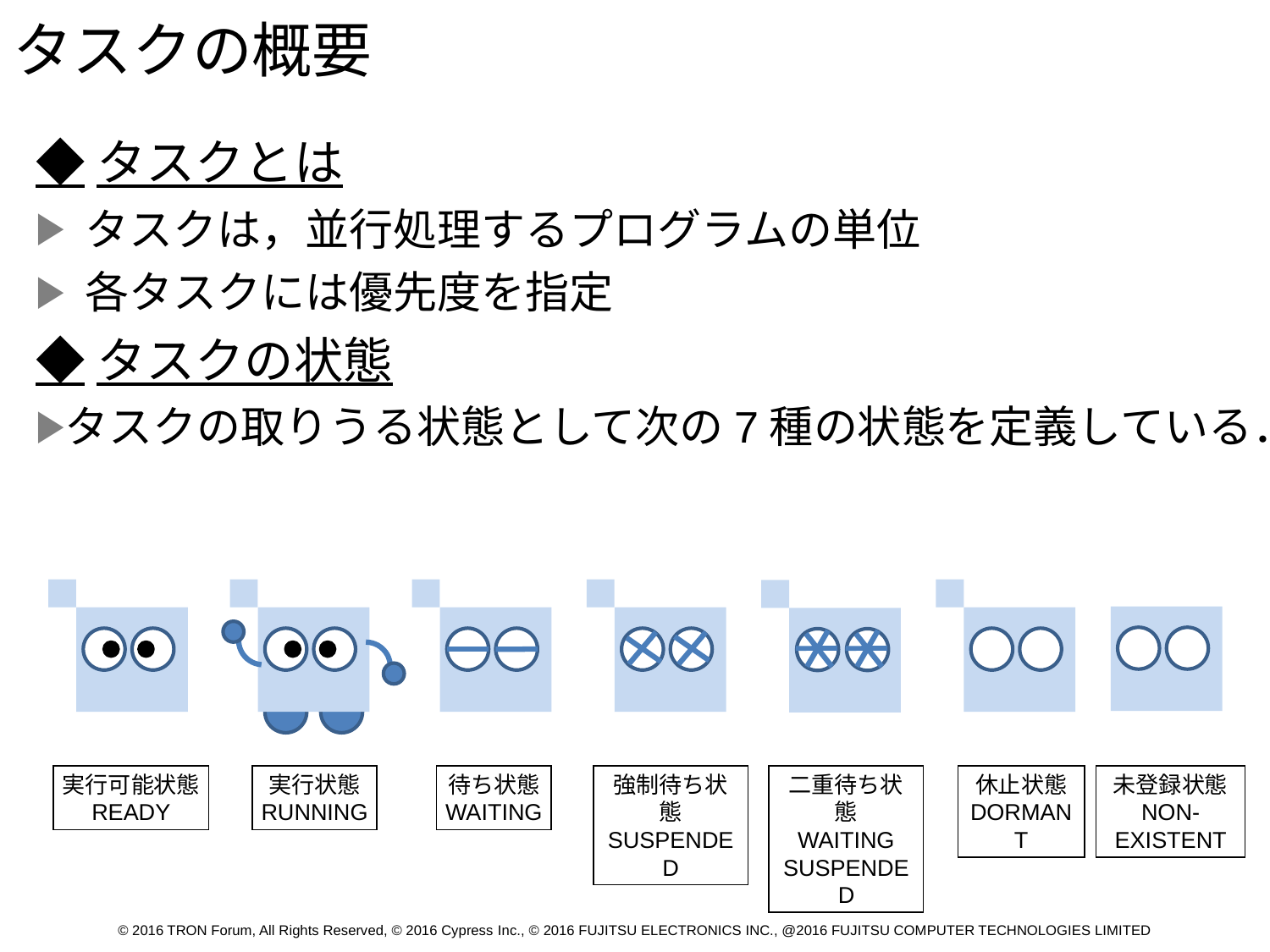

タスクの概要
◆タスクとは
 タスクは，並行処理するプログラムの単位
 各タスクには優先度を指定
◆タスクの状態
タスクの取りうる状態として次の7種の状態を定義している．

未登録状態
NON-
EXISTENT
実行可能状態
READY
実行状態
RUNNING
待ち状態
WAITING
強制待ち状態
SUSPENDED
二重待ち状態
WAITING
SUSPENDED
休止状態
DORMANT
© 2016 TRON Forum, All Rights Reserved, © 2016 Cypress Inc., © 2016 FUJITSU ELECTRONICS INC., @2016 FUJITSU COMPUTER TECHNOLOGIES LIMITED